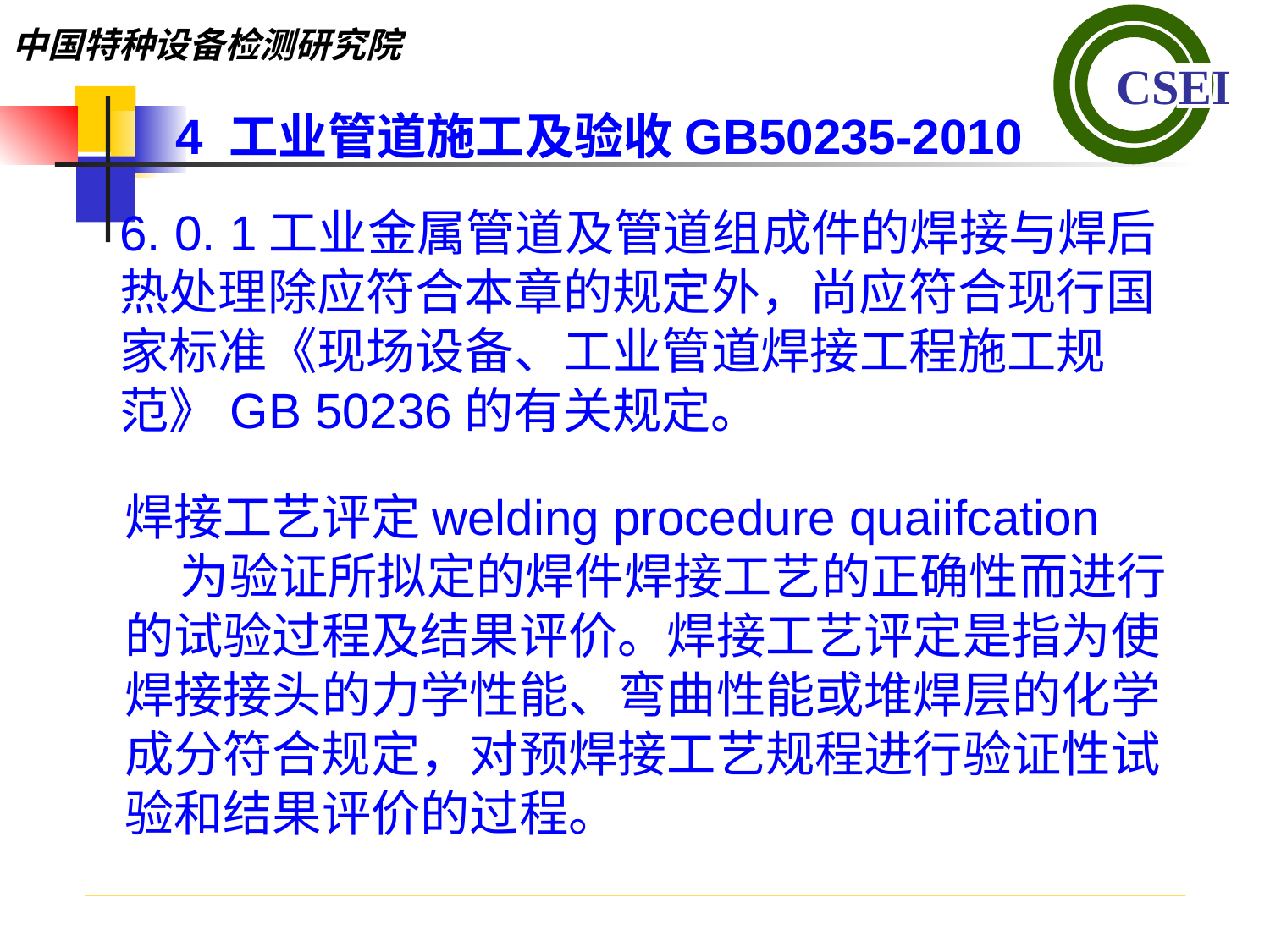

4 工业管道施工及验收GB50235-2010
6. 0. 1工业金属管道及管道组成件的焊接与焊后热处理除应符合本章的规定外，尚应符合现行国家标准《现场设备、工业管道焊接工程施工规范》GB 50236的有关规定。
焊接工艺评定welding procedure quaiifcation
    为验证所拟定的焊件焊接工艺的正确性而进行的试验过程及结果评价。焊接工艺评定是指为使焊接接头的力学性能、弯曲性能或堆焊层的化学成分符合规定，对预焊接工艺规程进行验证性试验和结果评价的过程。